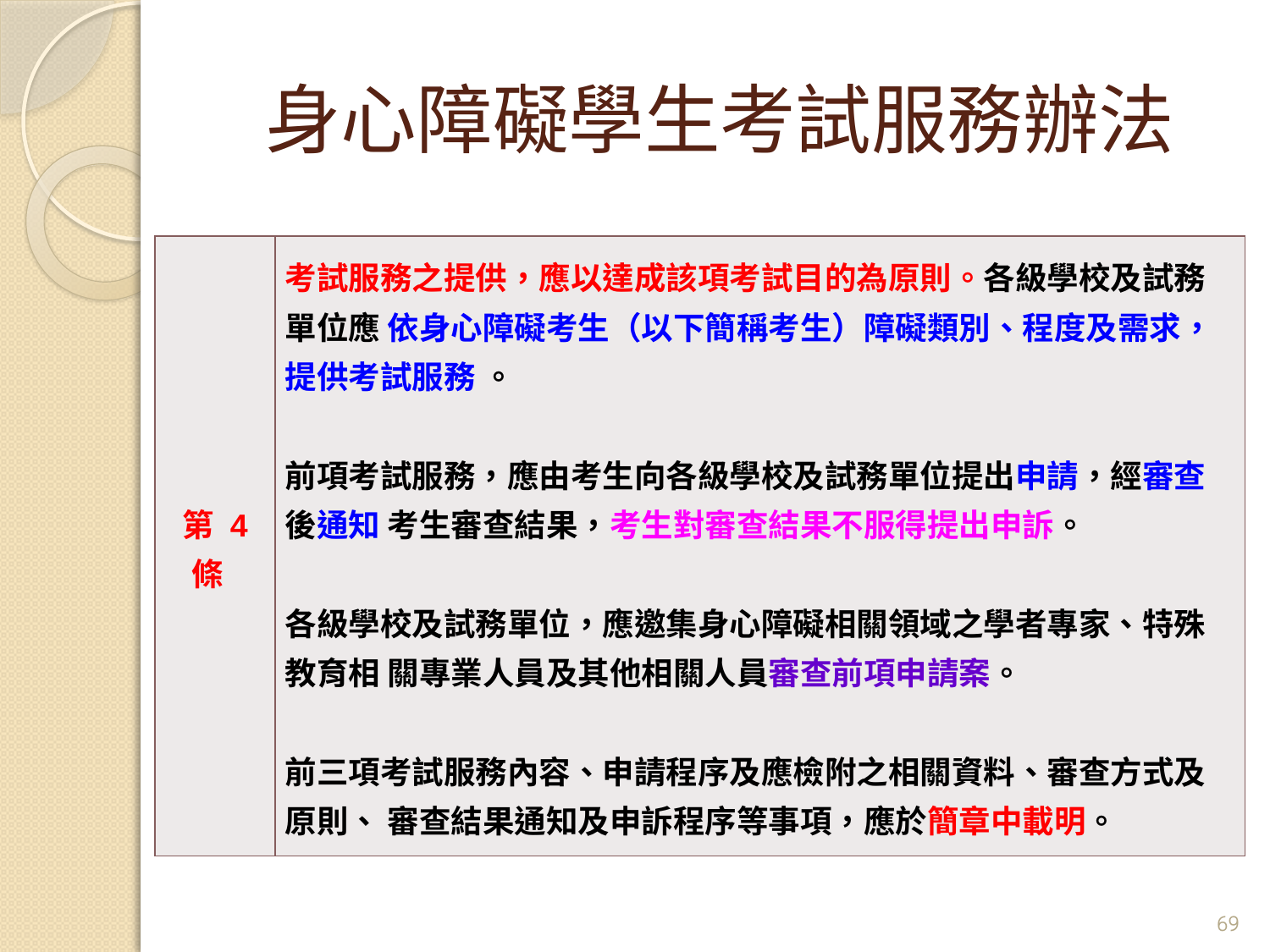

# 身心障礙學生考試服務辦法
| 第 4 條 | 考試服務之提供，應以達成該項考試目的為原則。各級學校及試務單位應 依身心障礙考生（以下簡稱考生）障礙類別、程度及需求，提供考試服務 。 前項考試服務，應由考生向各級學校及試務單位提出申請，經審查後通知 考生審查結果，考生對審查結果不服得提出申訴。 各級學校及試務單位，應邀集身心障礙相關領域之學者專家、特殊教育相 關專業人員及其他相關人員審查前項申請案。 前三項考試服務內容、申請程序及應檢附之相關資料、審查方式及原則、 審查結果通知及申訴程序等事項，應於簡章中載明。 |
| --- | --- |
69